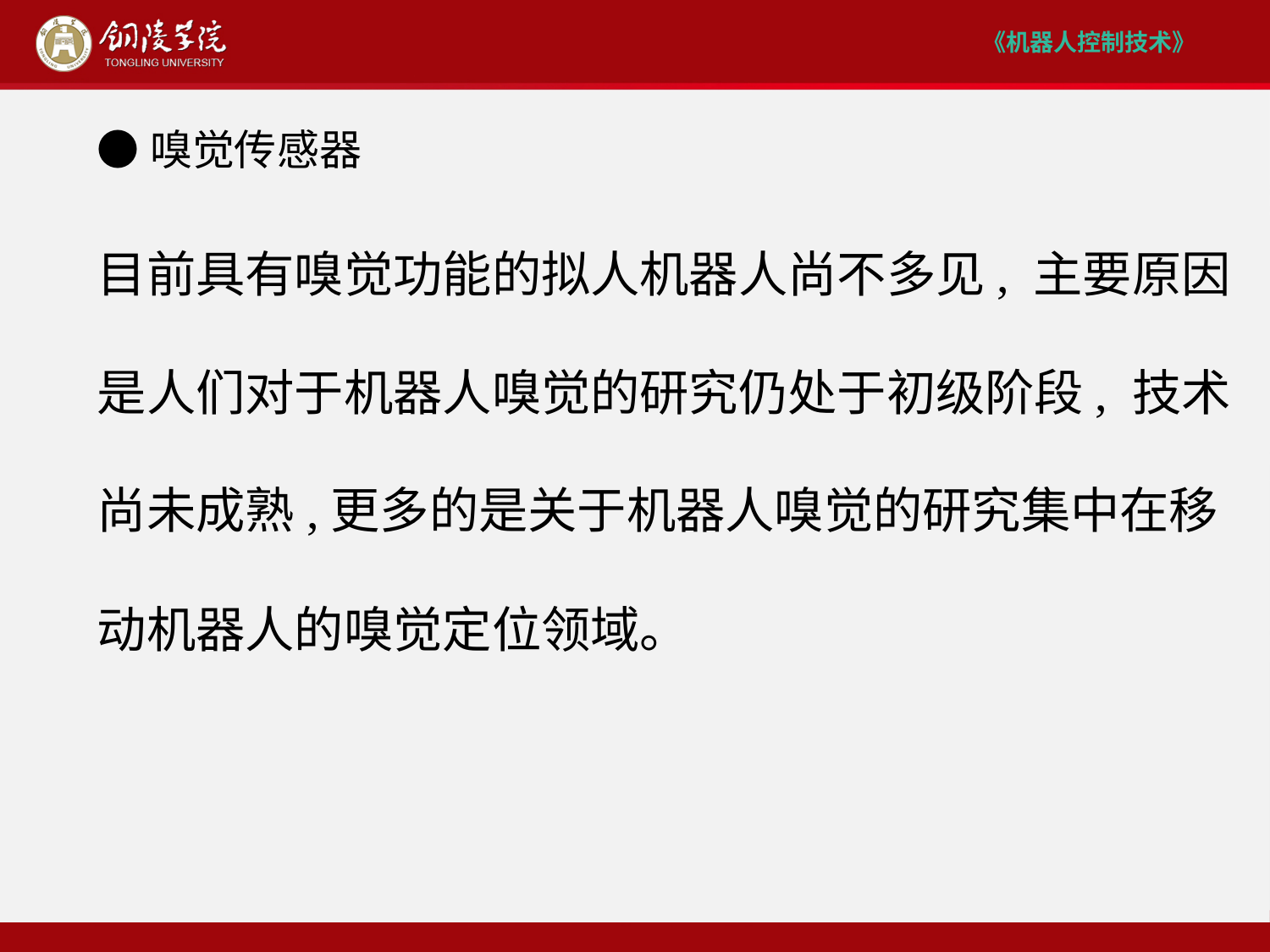

●嗅觉传感器
目前具有嗅觉功能的拟人机器人尚不多见, 主要原因是人们对于机器人嗅觉的研究仍处于初级阶段, 技术尚未成熟,更多的是关于机器人嗅觉的研究集中在移动机器人的嗅觉定位领域。